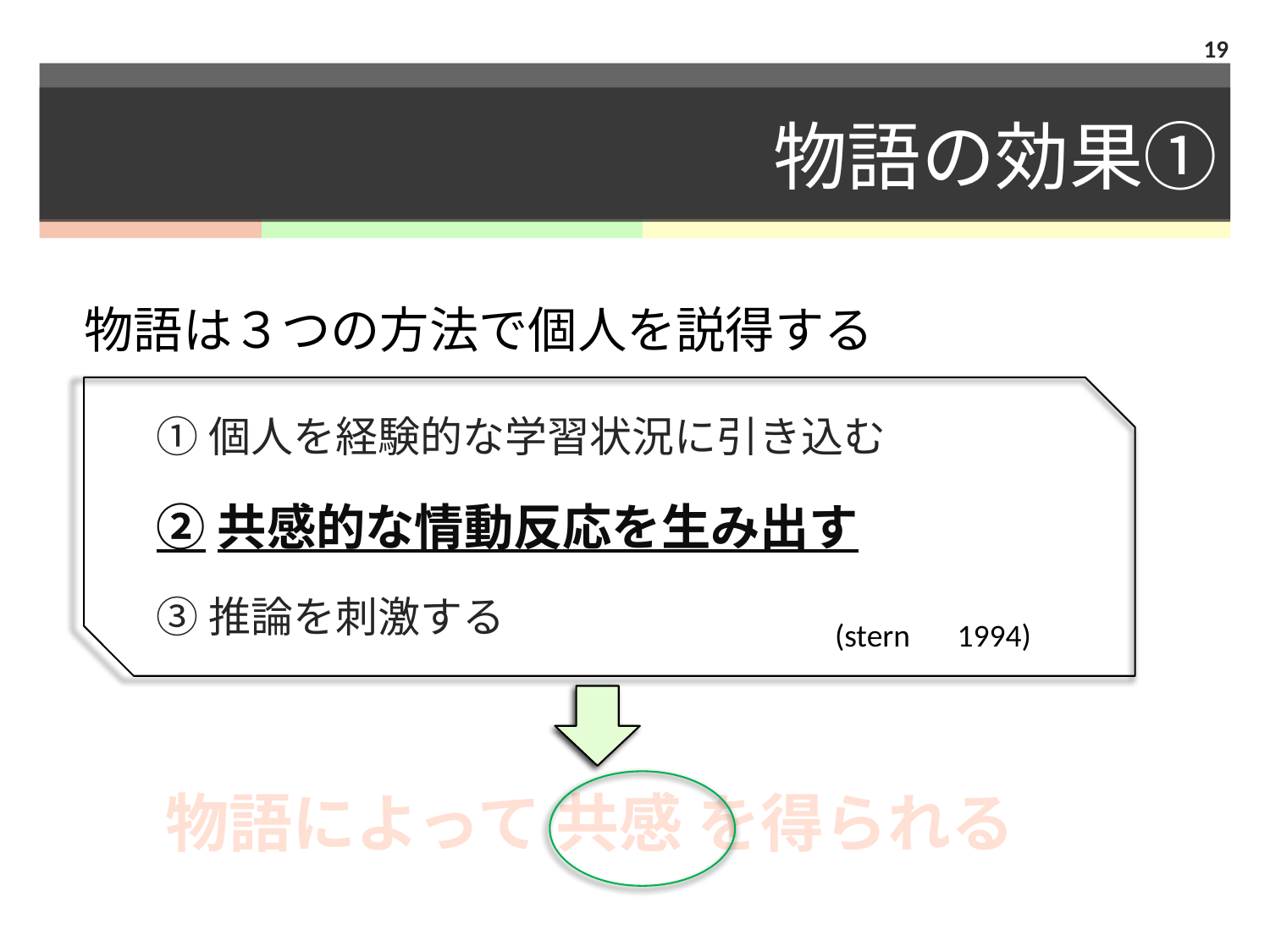

19
# 物語の効果①
物語は３つの方法で個人を説得する

①個人を経験的な学習状況に引き込む
②共感的な情動反応を生み出す
③推論を刺激する
(stern　1994)

物語によって 共感 を得られる